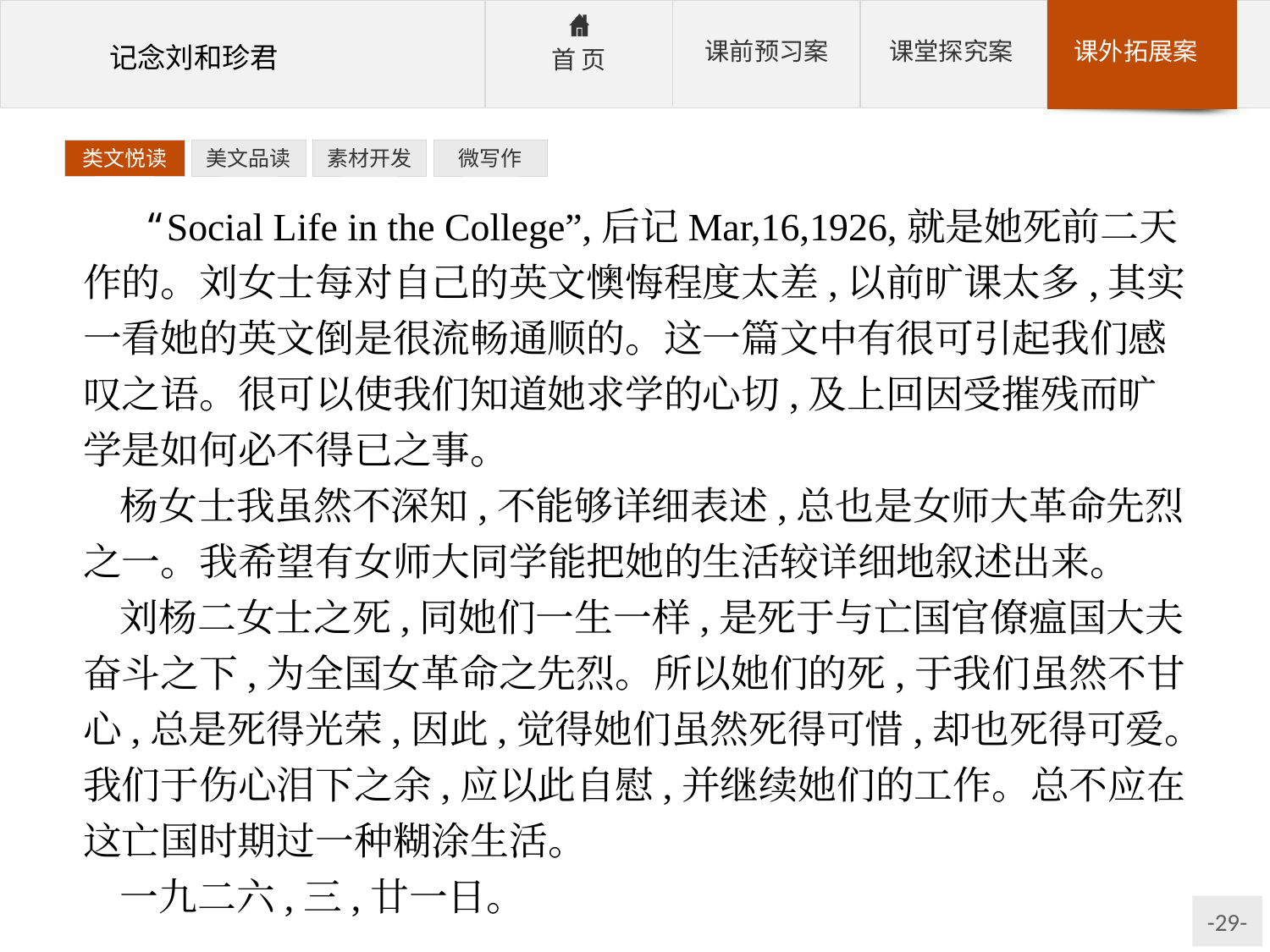

类文悦读
美文品读
素材开发
微写作
 “Social Life in the College”,后记Mar,16,1926,就是她死前二天作的。刘女士每对自己的英文懊悔程度太差,以前旷课太多,其实一看她的英文倒是很流畅通顺的。这一篇文中有很可引起我们感叹之语。很可以使我们知道她求学的心切,及上回因受摧残而旷学是如何必不得已之事。
杨女士我虽然不深知,不能够详细表述,总也是女师大革命先烈之一。我希望有女师大同学能把她的生活较详细地叙述出来。
刘杨二女士之死,同她们一生一样,是死于与亡国官僚瘟国大夫奋斗之下,为全国女革命之先烈。所以她们的死,于我们虽然不甘心,总是死得光荣,因此,觉得她们虽然死得可惜,却也死得可爱。我们于伤心泪下之余,应以此自慰,并继续她们的工作。总不应在这亡国时期过一种糊涂生活。
一九二六,三,廿一日。